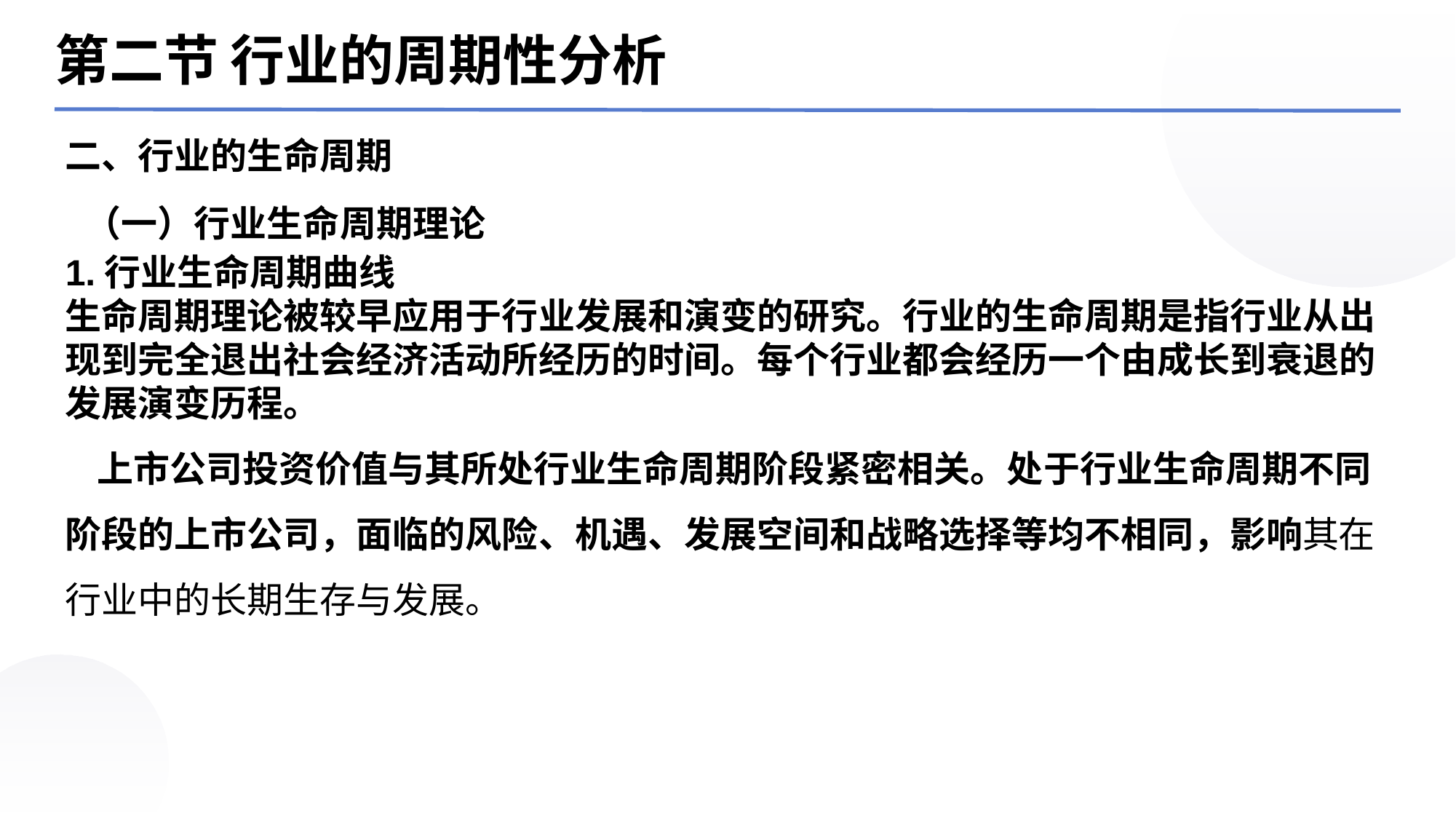

第二节 行业的周期性分析
二、行业的生命周期
（一）行业生命周期理论
1.行业生命周期曲线生命周期理论被较早应用于行业发展和演变的研究。行业的生命周期是指行业从出现到完全退出社会经济活动所经历的时间。每个行业都会经历一个由成长到衰退的发展演变历程。上市公司投资价值与其所处行业生命周期阶段紧密相关。处于行业生命周期不同阶段的上市公司，面临的风险、机遇、发展空间和战略选择等均不相同，影响其在行业中的长期生存与发展。